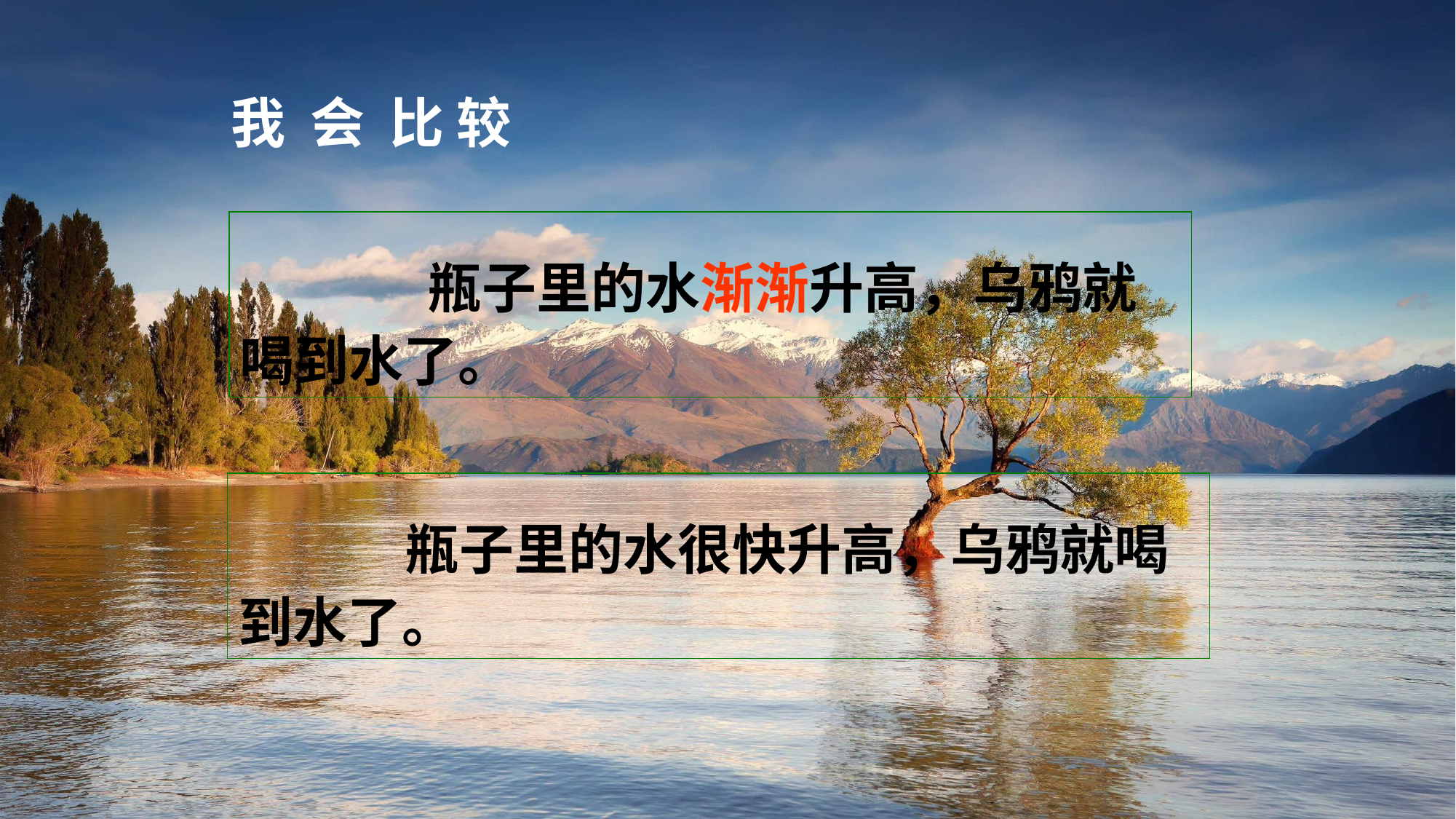

我  会  比 较
        瓶子里的水渐渐升高，乌鸦就喝到水了。
       瓶子里的水很快升高，乌鸦就喝到水了。